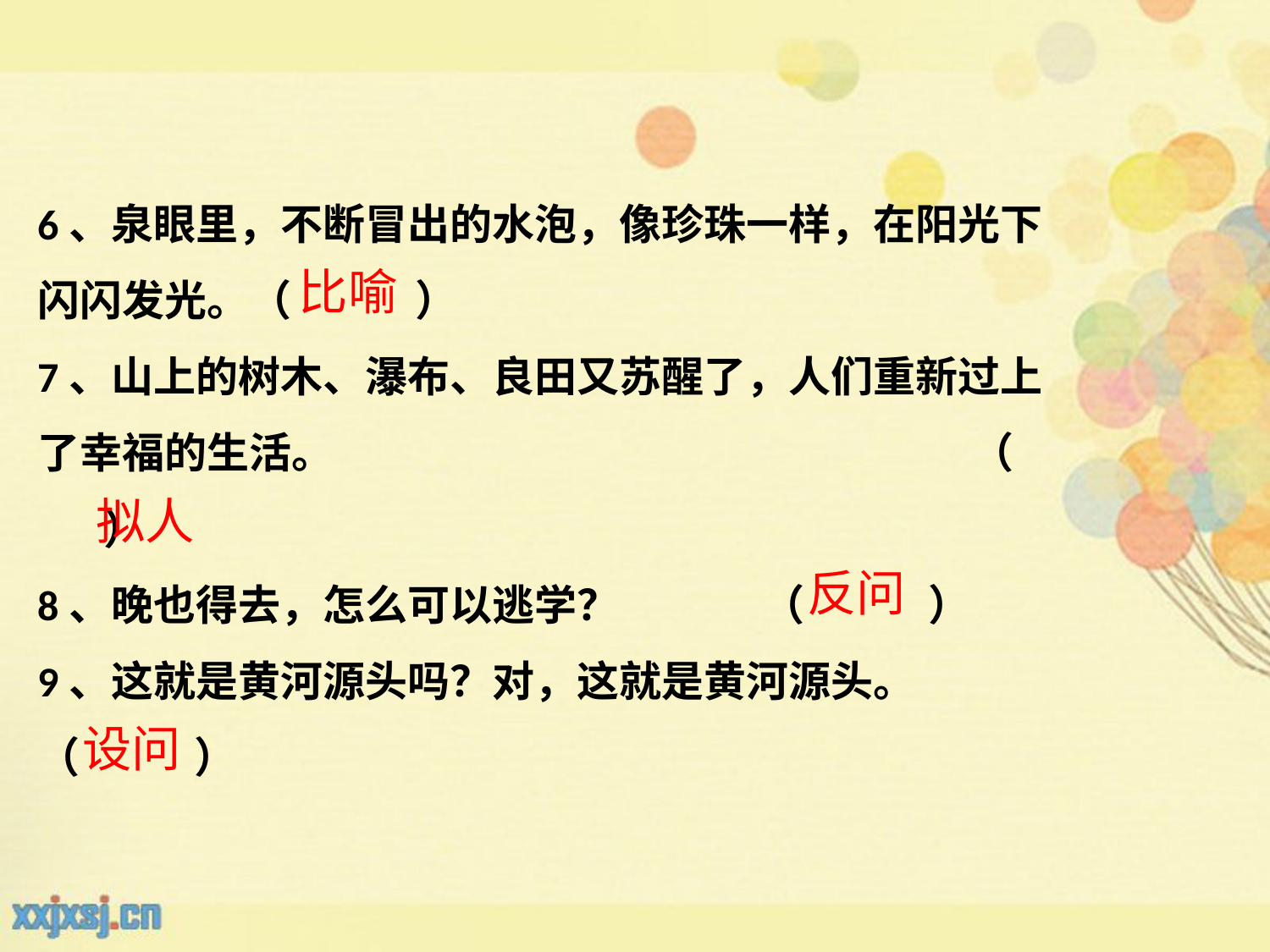

6、泉眼里，不断冒出的水泡，像珍珠一样，在阳光下闪闪发光。（             ）
7、山上的树木、瀑布、良田又苏醒了，人们重新过上了幸福的生活。                                                                   （             ）
8、晚也得去，怎么可以逃学？               （             ）
9、这就是黄河源头吗？对，这就是黄河源头。                （            ）
比喻
拟人
反问
设问